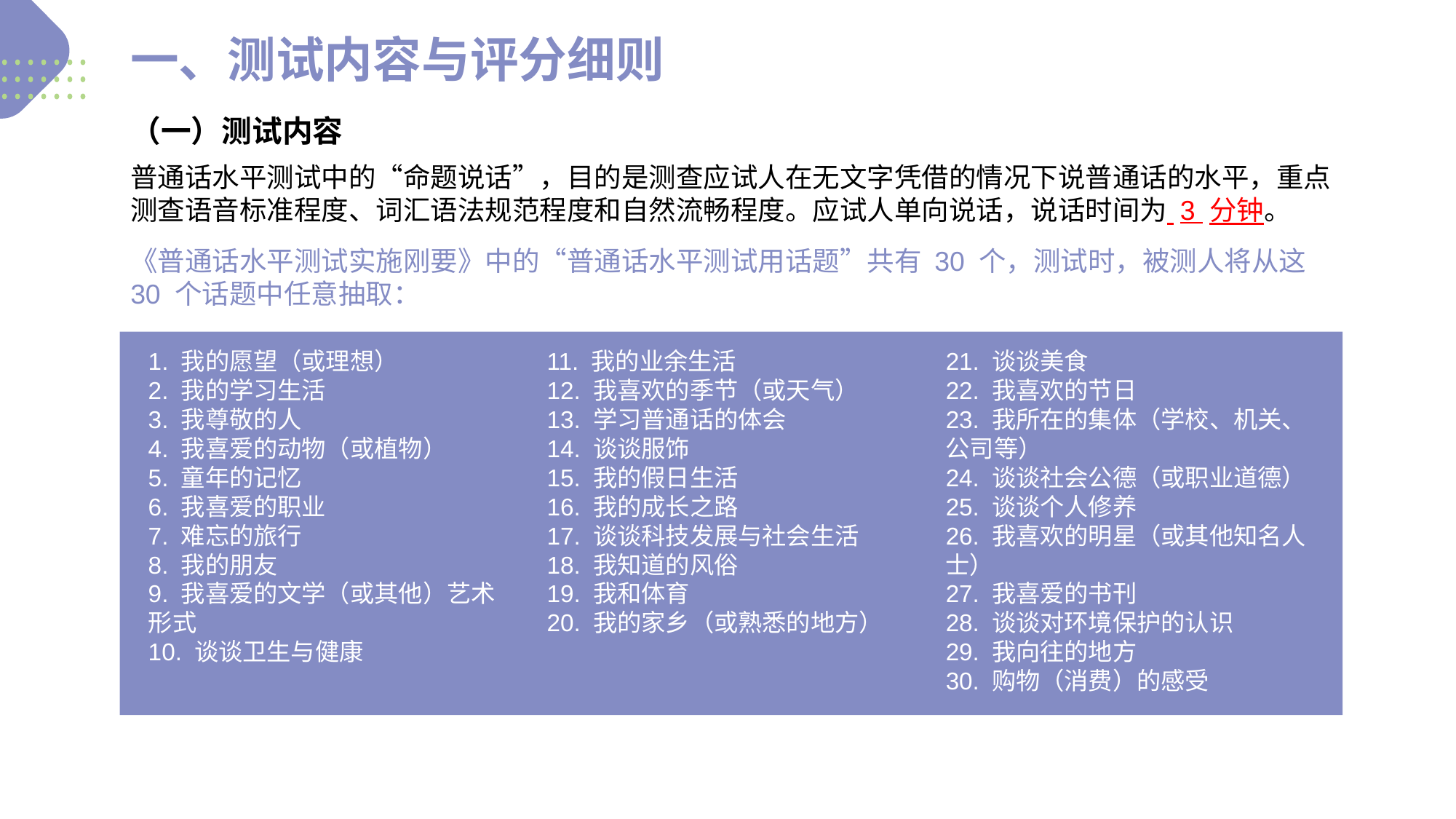

一、测试内容与评分细则

（一）测试内容
普通话水平测试中的“命题说话”，目的是测查应试人在无文字凭借的情况下说普通话的水平，重点测查语音标准程度、词汇语法规范程度和自然流畅程度。应试人单向说话，说话时间为 3 分钟。
《普通话水平测试实施刚要》中的“普通话水平测试用话题”共有 30 个，测试时，被测人将从这 30 个话题中任意抽取：

1. 我的愿望（或理想）
2. 我的学习生活
3. 我尊敬的人
4. 我喜爱的动物（或植物）
5. 童年的记忆
6. 我喜爱的职业
7. 难忘的旅行
8. 我的朋友
9. 我喜爱的文学（或其他）艺术形式
10. 谈谈卫生与健康
11. 我的业余生活
12. 我喜欢的季节（或天气）
13. 学习普通话的体会
14. 谈谈服饰
15. 我的假日生活
16. 我的成长之路
17. 谈谈科技发展与社会生活
18. 我知道的风俗
19. 我和体育
20. 我的家乡（或熟悉的地方）
21. 谈谈美食
22. 我喜欢的节日
23. 我所在的集体（学校、机关、公司等）
24. 谈谈社会公德（或职业道德）
25. 谈谈个人修养
26. 我喜欢的明星（或其他知名人士）
27. 我喜爱的书刊
28. 谈谈对环境保护的认识
29. 我向往的地方
30. 购物（消费）的感受